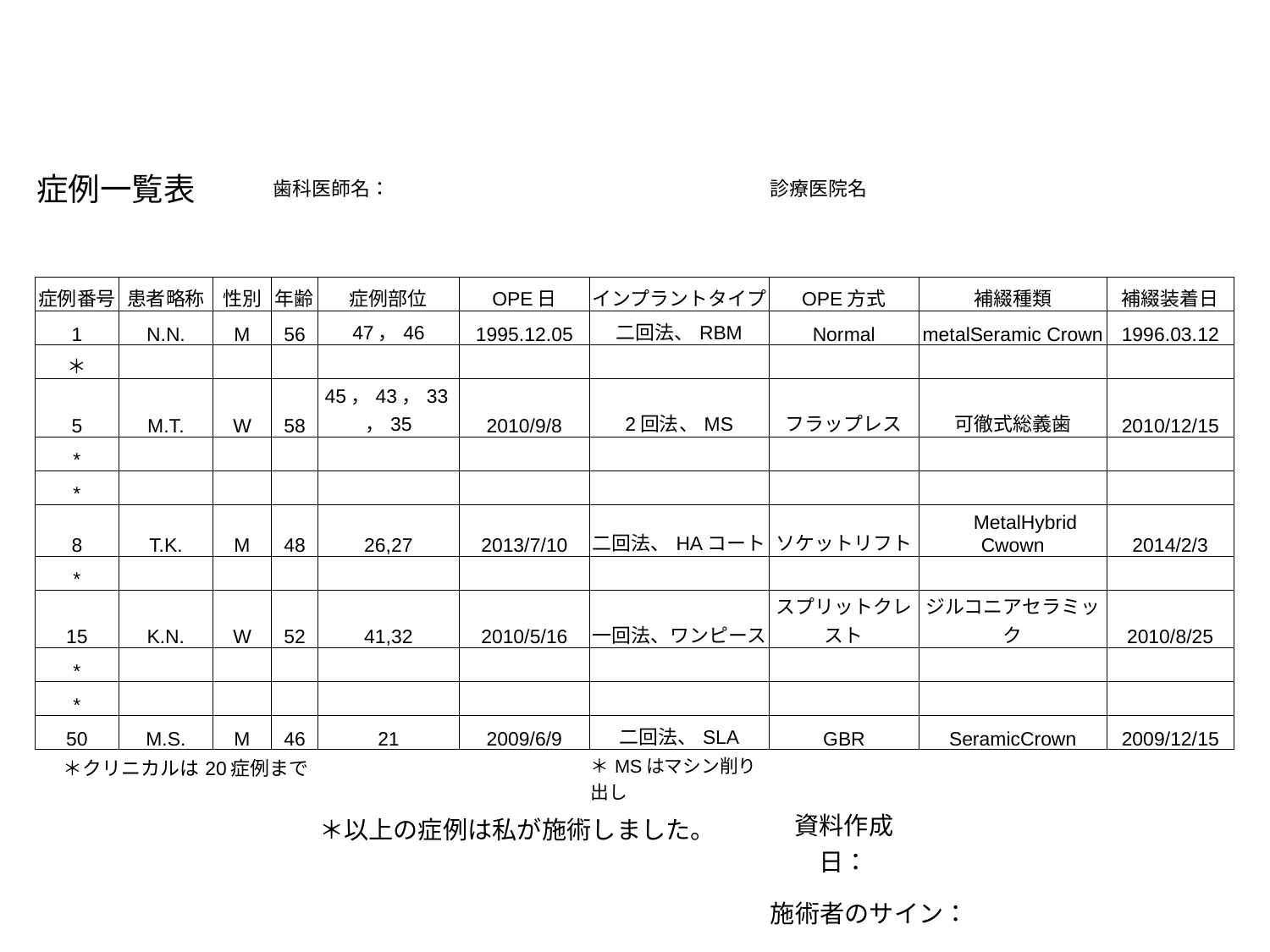

| 症例一覧表 |  |  |  | 歯科医師名： |  |  |  | 診療医院名 |  |  |
| --- | --- | --- | --- | --- | --- | --- | --- | --- | --- | --- |
| 症例番号 | 患者略称 | 性別 |  | 年齢 | 症例部位 | OPE日 | インプラントタイプ | OPE方式 | 補綴種類 | 補綴装着日 |
| 1 | N.N. | M |  | 56 | 47，46 | 1995.12.05 | 二回法、RBM | Normal | metalSeramic Crown | 1996.03.12 |
| ＊ |  |  |  |  |  |  |  |  |  |  |
| 5 | M.T. | W |  | 58 | 45，43，33，35 | 2010/9/8 | 2回法、MS | フラップレス | 可徹式総義歯 | 2010/12/15 |
| \* |  |  |  |  |  |  |  |  |  |  |
| \* |  |  |  |  |  |  |  |  |  |  |
| 8 | T.K. | M |  | 48 | 26,27 | 2013/7/10 | 二回法、HAコート | ソケットリフト | MetalHybrid Cwown | 2014/2/3 |
| \* |  |  |  |  |  |  |  |  |  |  |
| 15 | K.N. | W |  | 52 | 41,32 | 2010/5/16 | 一回法、ワンピース | スプリットクレスト | ジルコニアセラミック | 2010/8/25 |
| \* |  |  |  |  |  |  |  |  |  |  |
| \* |  |  |  |  |  |  |  |  |  |  |
| 50 | M.S. | M |  | 46 | 21 | 2009/6/9 | 二回法、SLA | GBR | SeramicCrown | 2009/12/15 |
| ＊クリニカルは20症例まで |  |  |  |  |  |  | ＊MSはマシン削り出し |  |  |  |
|  |  |  |  |  | ＊以上の症例は私が施術しました。 |  |  | 資料作成日： |  |  |
|  |  |  |  |  |  |  |  | 施術者のサイン： |  |  |